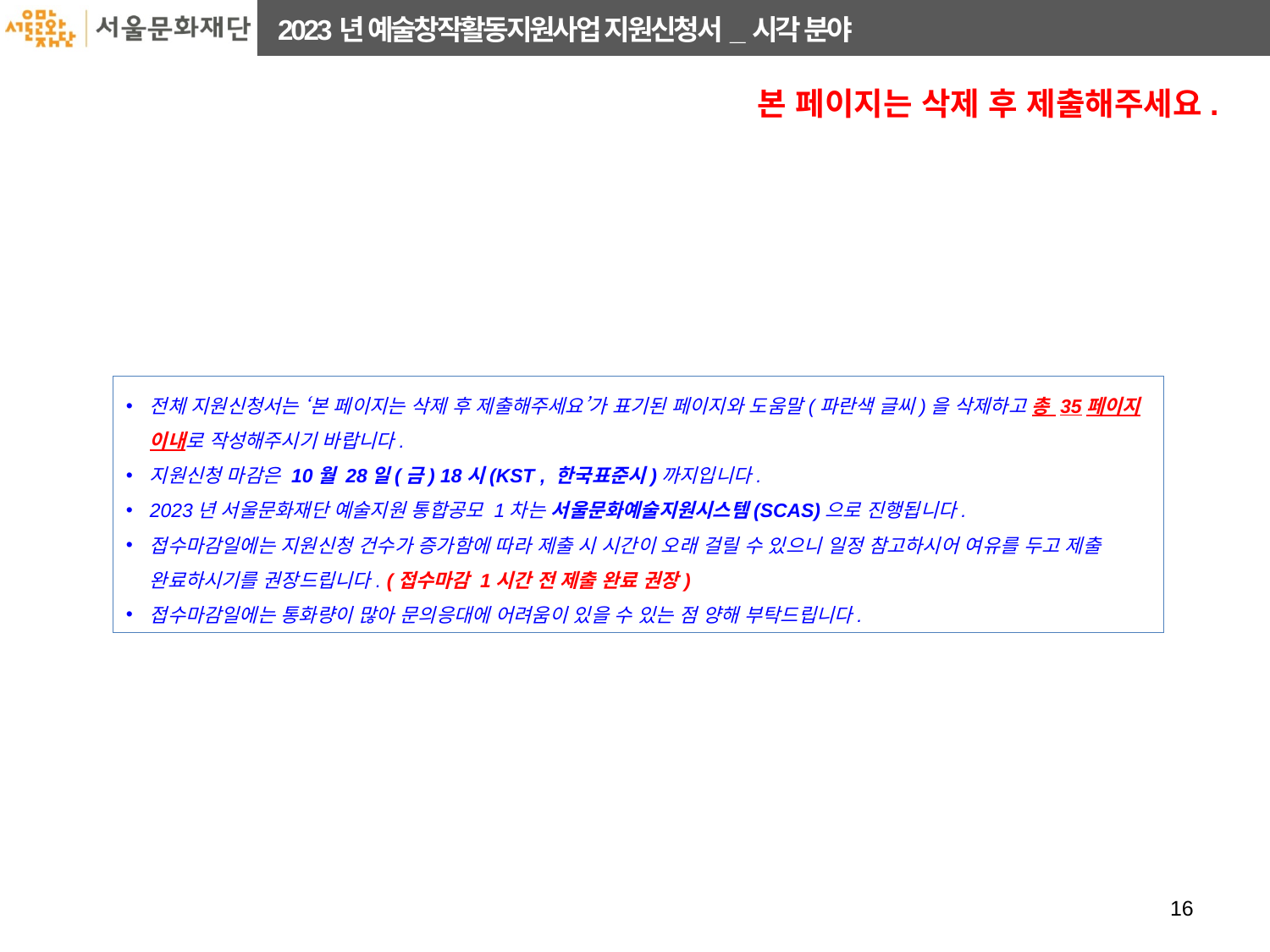

본 페이지는 삭제 후 제출해주세요.
전체 지원신청서는 ‘본 페이지는 삭제 후 제출해주세요’가 표기된 페이지와 도움말(파란색 글씨)을 삭제하고 총 35페이지 이내로 작성해주시기 바랍니다.
지원신청 마감은 10월 28일(금) 18시(KST , 한국표준시)까지입니다.
2023년 서울문화재단 예술지원 통합공모 1차는 서울문화예술지원시스템(SCAS)으로 진행됩니다.
접수마감일에는 지원신청 건수가 증가함에 따라 제출 시 시간이 오래 걸릴 수 있으니 일정 참고하시어 여유를 두고 제출 완료하시기를 권장드립니다. (접수마감 1시간 전 제출 완료 권장)
접수마감일에는 통화량이 많아 문의응대에 어려움이 있을 수 있는 점 양해 부탁드립니다.
16